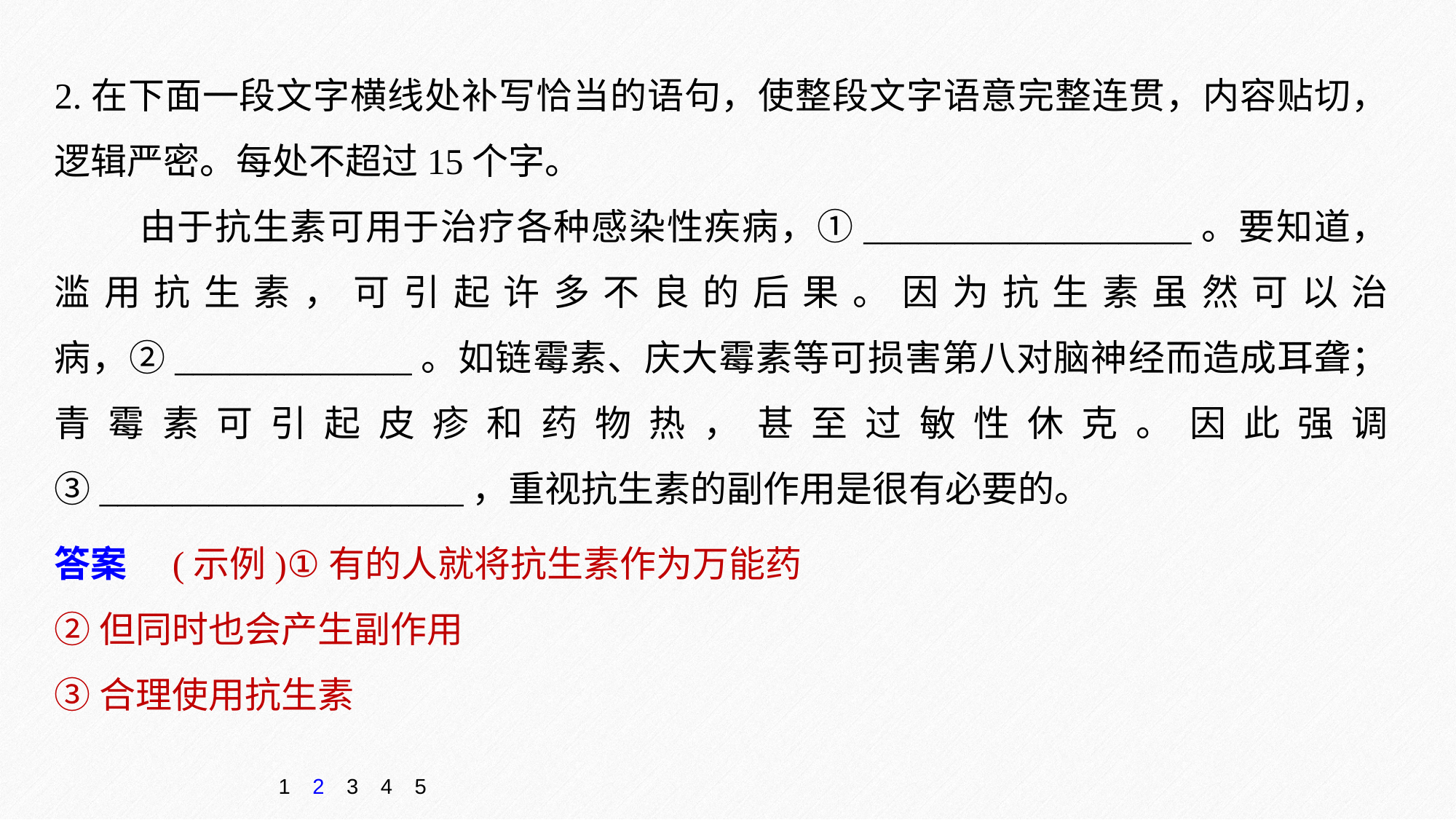

2.在下面一段文字横线处补写恰当的语句，使整段文字语意完整连贯，内容贴切，逻辑严密。每处不超过15个字。
由于抗生素可用于治疗各种感染性疾病，①__________________。要知道，滥用抗生素，可引起许多不良的后果。因为抗生素虽然可以治病，②_____________。如链霉素、庆大霉素等可损害第八对脑神经而造成耳聋；青霉素可引起皮疹和药物热，甚至过敏性休克。因此强调③____________________，重视抗生素的副作用是很有必要的。
答案　(示例)①有的人就将抗生素作为万能药
②但同时也会产生副作用
③合理使用抗生素
1
2
3
4
5